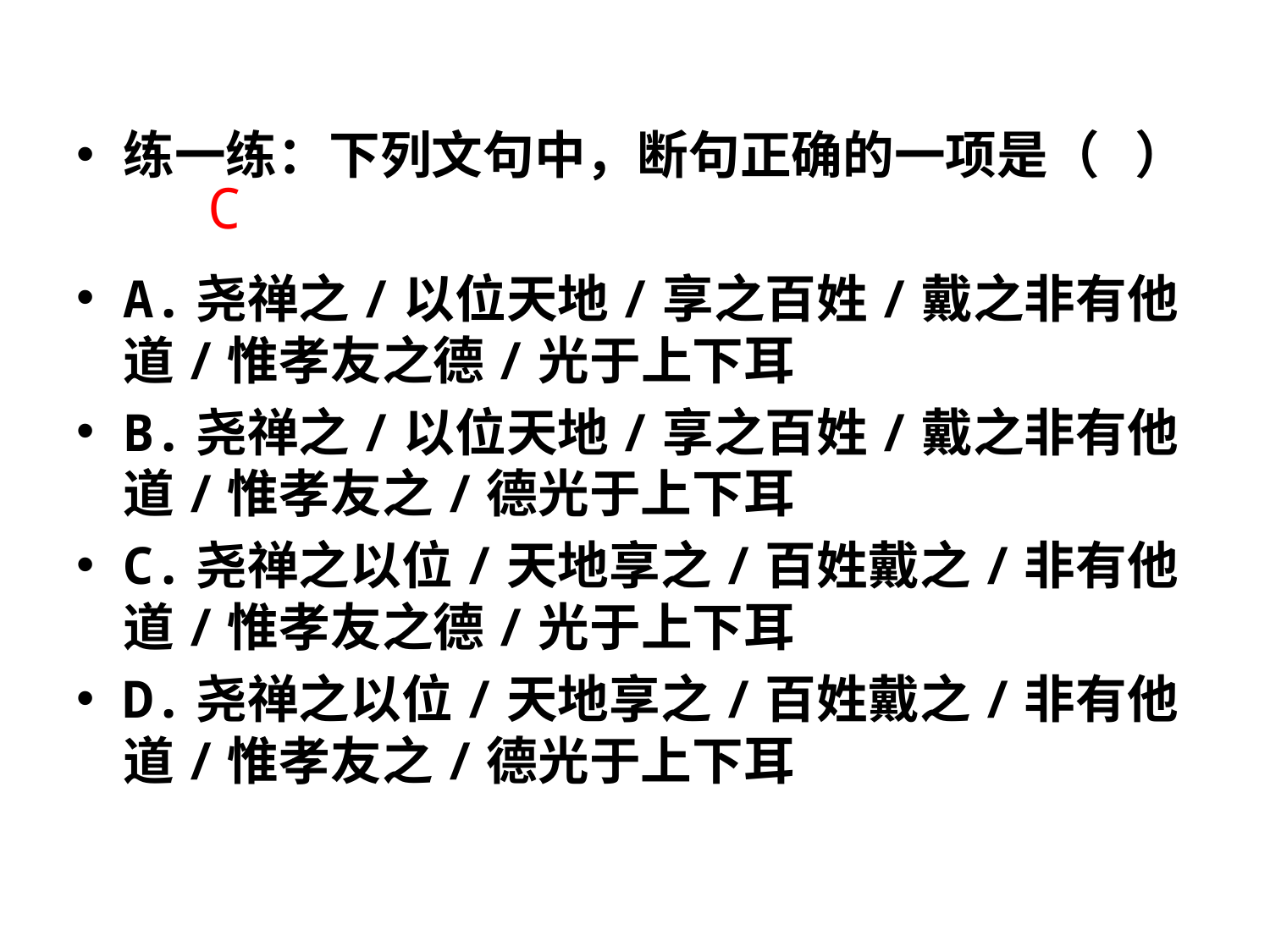

练一练：下列文句中，断句正确的一项是（   ）

A.尧禅之/以位天地/享之百姓/戴之非有他道/惟孝友之德/光于上下耳
B.尧禅之/以位天地/享之百姓/戴之非有他道/惟孝友之/德光于上下耳
C.尧禅之以位/天地享之/百姓戴之/非有他道/惟孝友之德/光于上下耳
D.尧禅之以位/天地享之/百姓戴之/非有他道/惟孝友之/德光于上下耳

C